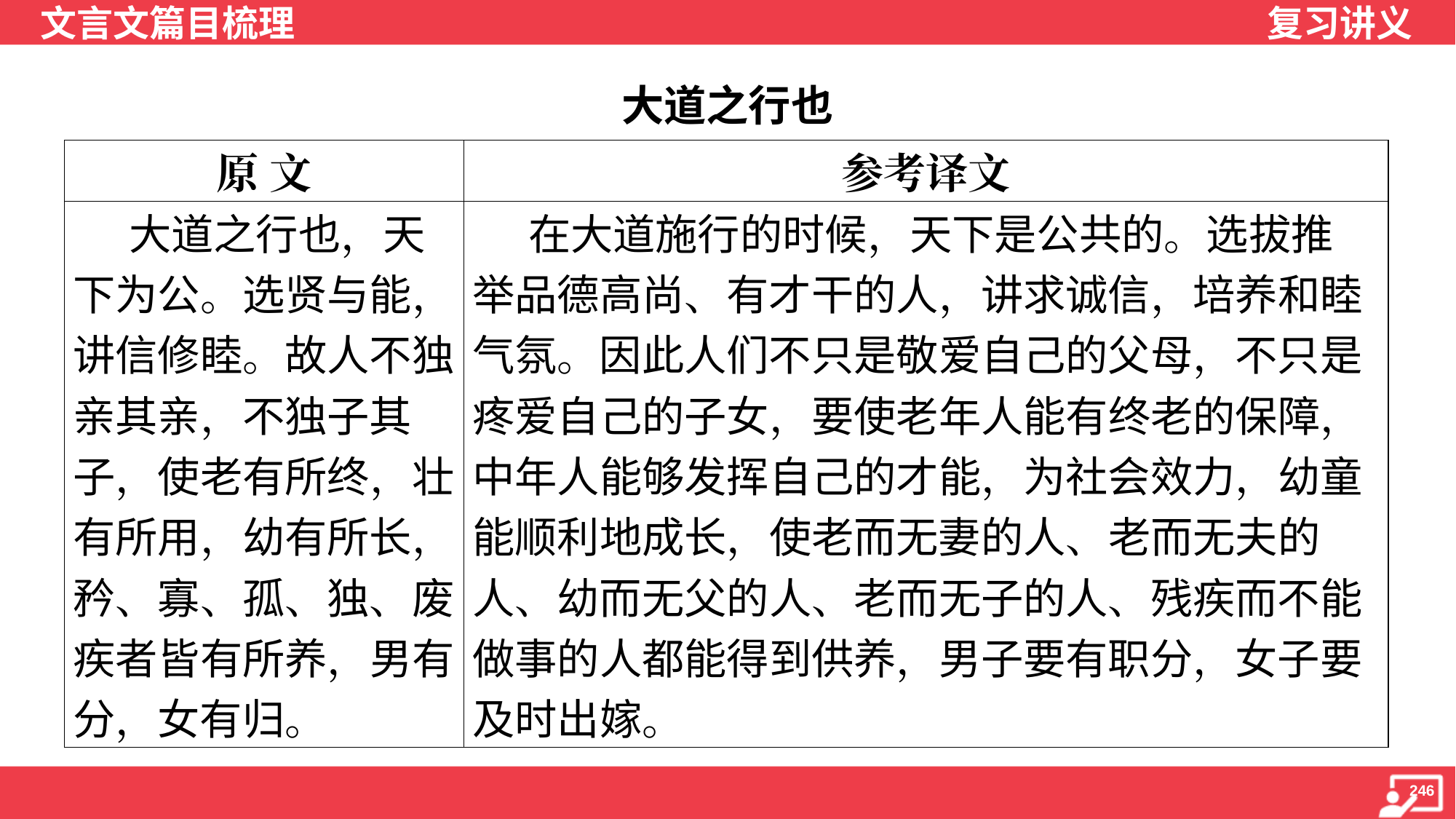

大道之行也
| 原 文 | 参考译文 |
| --- | --- |
| 大道之行也，天 下为公。选贤与能， 讲信修睦。故人不独 亲其亲，不独子其 子，使老有所终，壮 有所用，幼有所长， 矜、寡、孤、独、废 疾者皆有所养，男有 分，女有归。 | 在大道施行的时候，天下是公共的。选拔推 举品德高尚、有才干的人，讲求诚信，培养和睦 气氛。因此人们不只是敬爱自己的父母，不只是 疼爱自己的子女，要使老年人能有终老的保障， 中年人能够发挥自己的才能，为社会效力，幼童 能顺利地成长，使老而无妻的人、老而无夫的 人、幼而无父的人、老而无子的人、残疾而不能 做事的人都能得到供养，男子要有职分，女子要 及时出嫁。 |